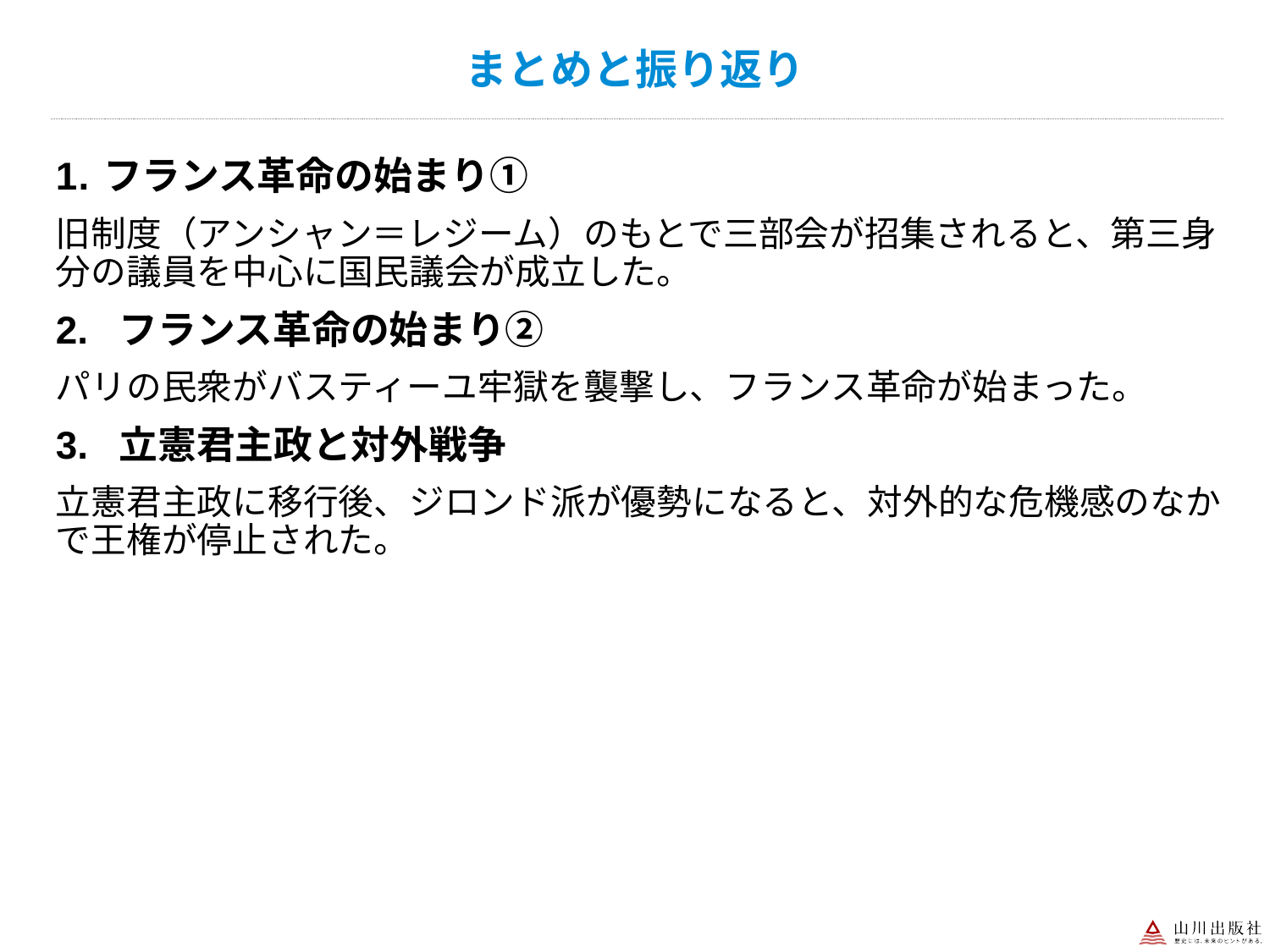

フランス革命の始まり①
旧制度（アンシャン＝レジーム）のもとで三部会が招集されると、第三身分の議員を中心に国民議会が成立した。
2.  フランス革命の始まり②
パリの民衆がバスティーユ牢獄を襲撃し、フランス革命が始まった。
3.  立憲君主政と対外戦争
立憲君主政に移行後、ジロンド派が優勢になると、対外的な危機感のなかで王権が停止された。